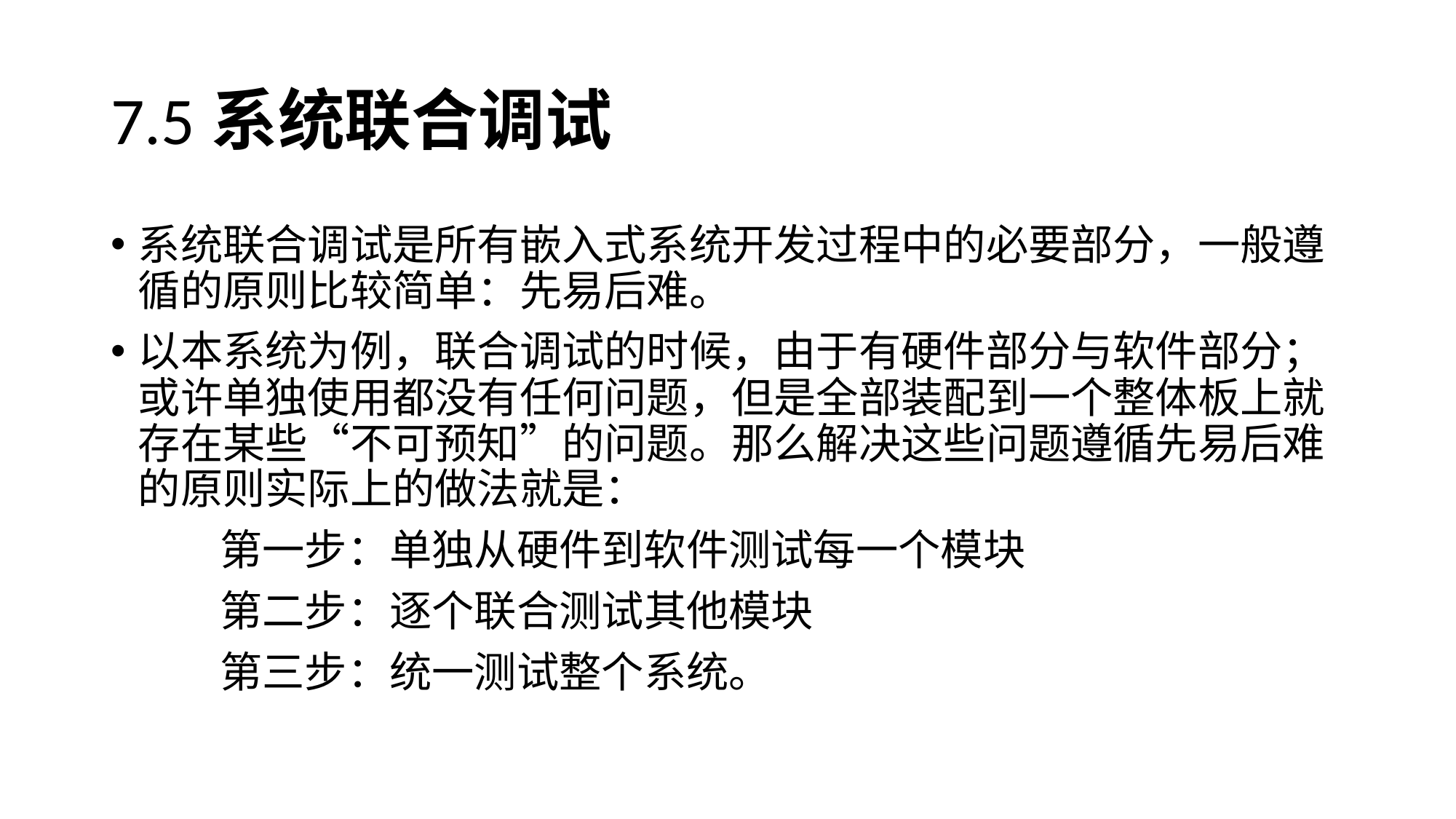

# 7.5系统联合调试
系统联合调试是所有嵌入式系统开发过程中的必要部分，一般遵循的原则比较简单：先易后难。
以本系统为例，联合调试的时候，由于有硬件部分与软件部分；或许单独使用都没有任何问题，但是全部装配到一个整体板上就存在某些“不可预知”的问题。那么解决这些问题遵循先易后难的原则实际上的做法就是：
	第一步：单独从硬件到软件测试每一个模块
	第二步：逐个联合测试其他模块
	第三步：统一测试整个系统。